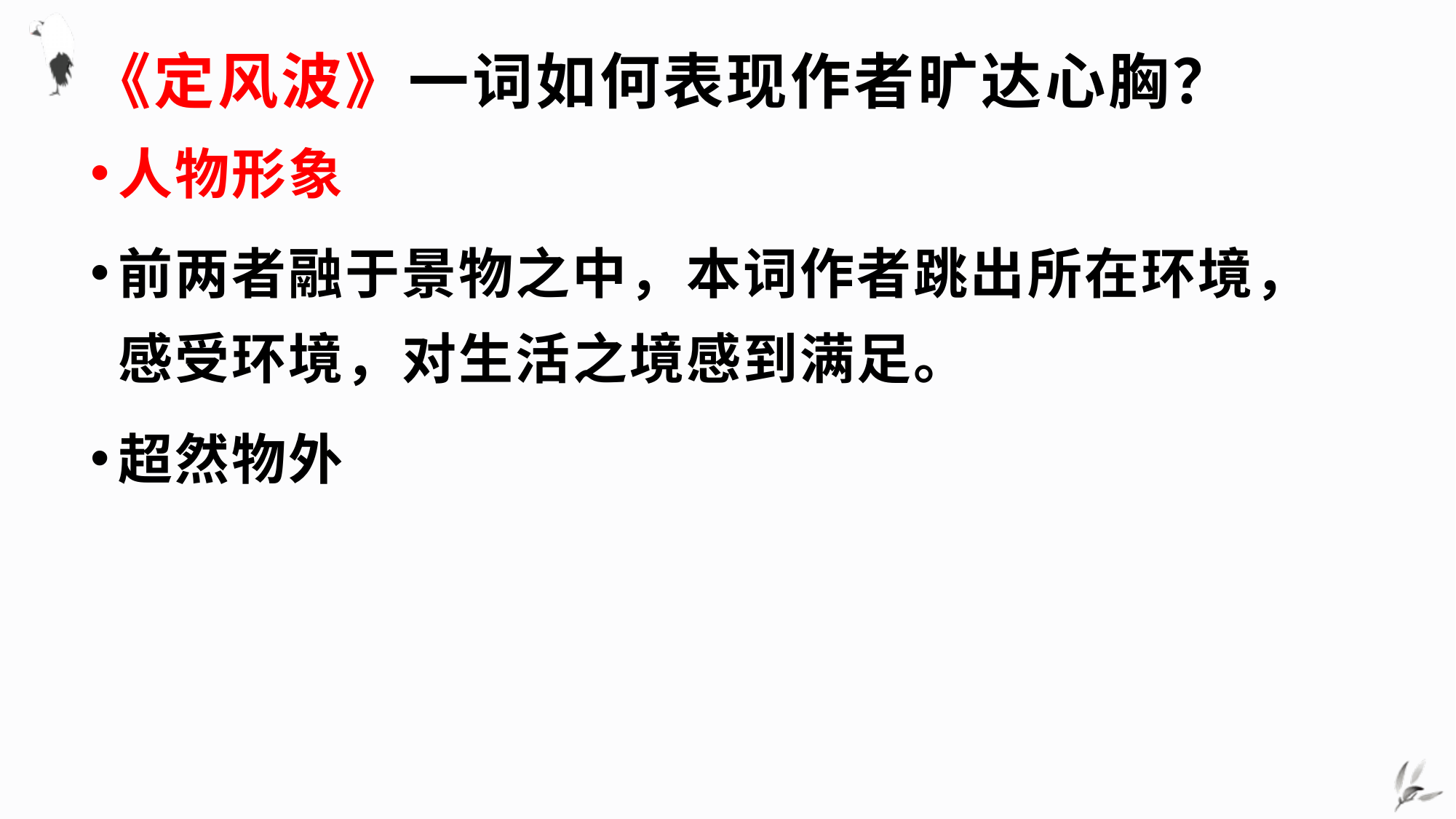

# 《定风波》一词如何表现作者旷达心胸？
人物形象
前两者融于景物之中，本词作者跳出所在环境，感受环境，对生活之境感到满足。
超然物外